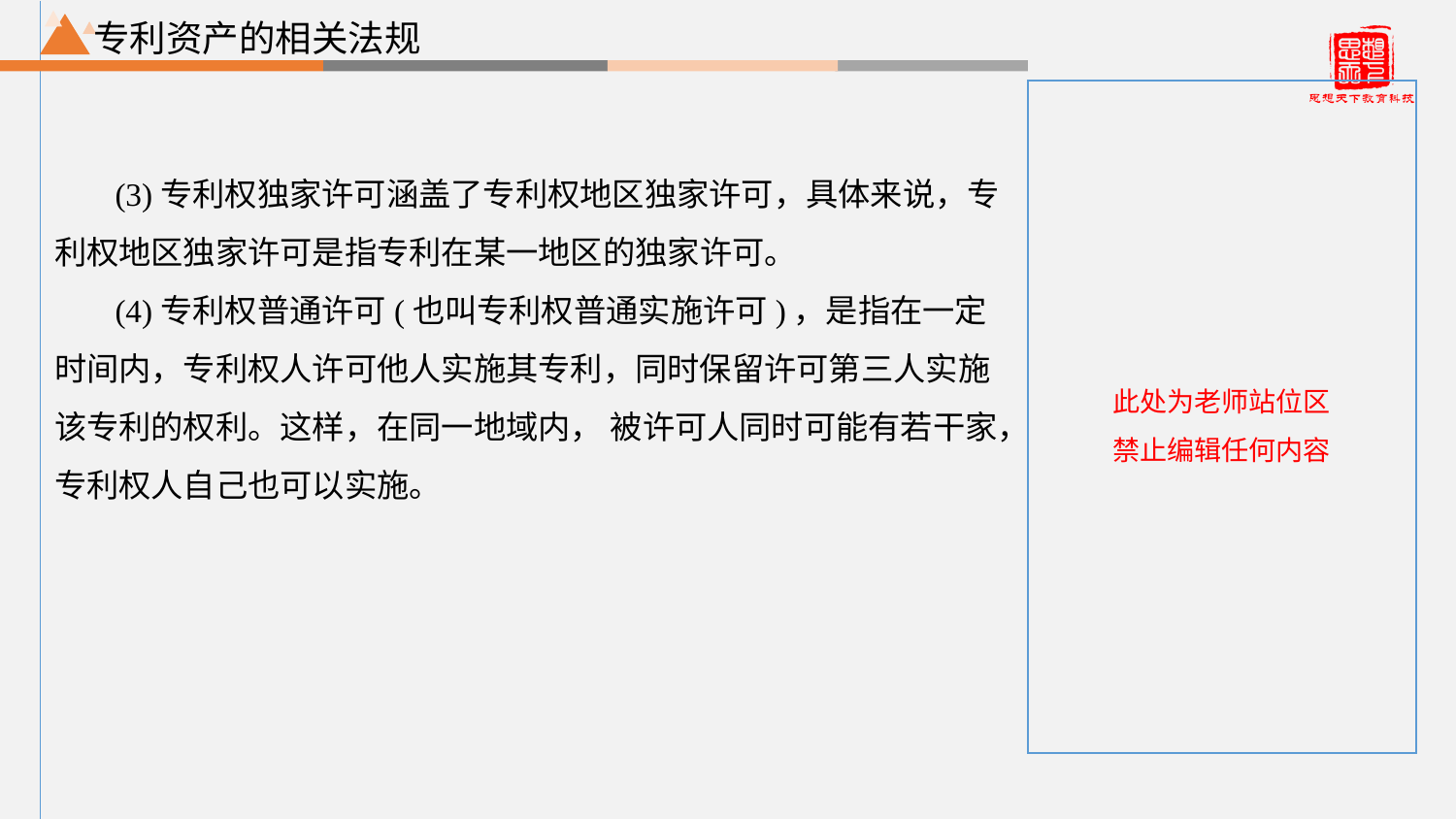

专利资产的相关法规
(3)专利权独家许可涵盖了专利权地区独家许可，具体来说，专利权地区独家许可是指专利在某一地区的独家许可。
(4)专利权普通许可(也叫专利权普通实施许可)，是指在一定时间内，专利权人许可他人实施其专利，同时保留许可第三人实施该专利的权利。这样，在同一地域内， 被许可人同时可能有若干家，专利权人自己也可以实施。
70